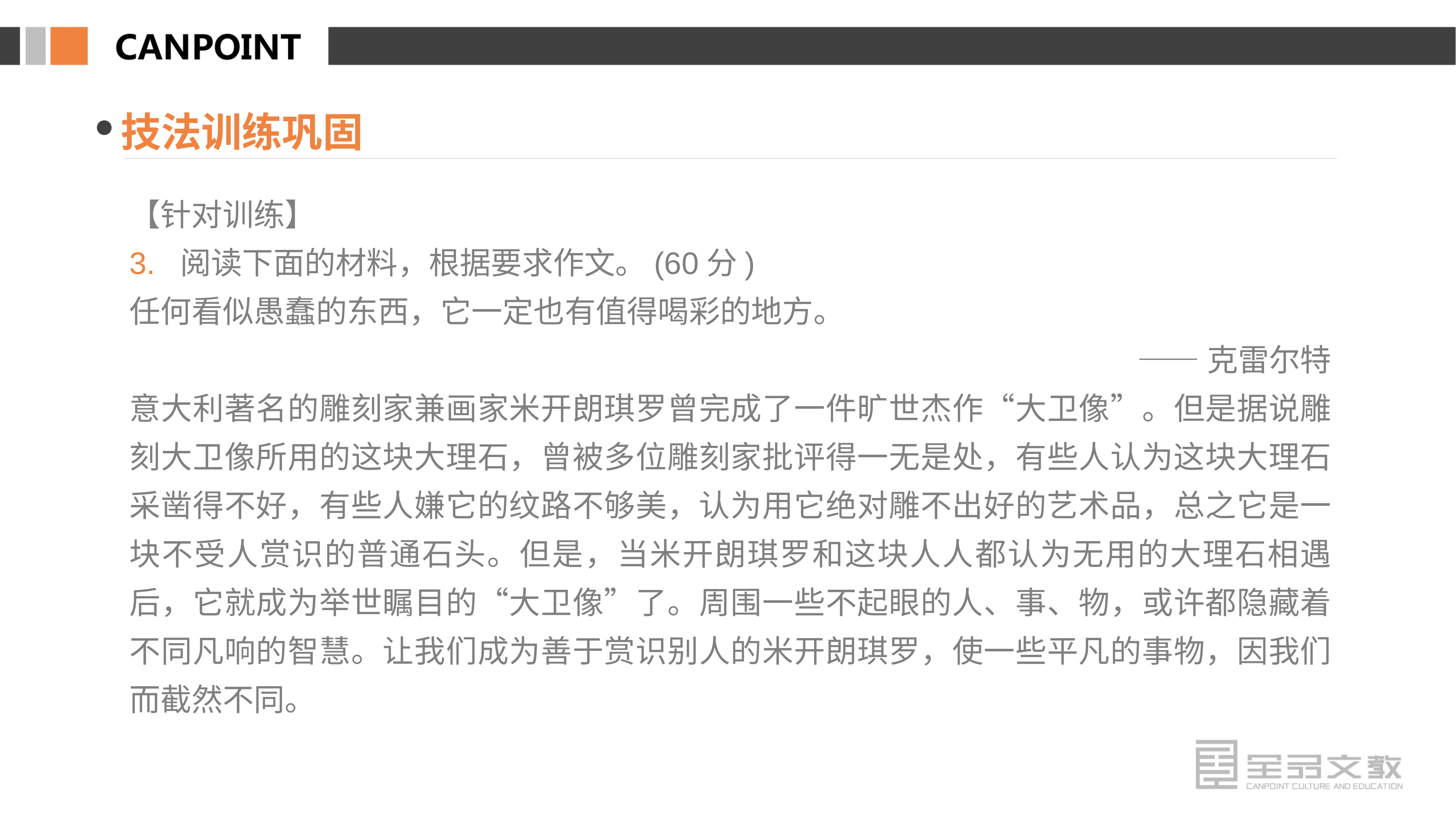

技法训练巩固

【针对训练】
3.  阅读下面的材料，根据要求作文。(60分)
任何看似愚蠢的东西，它一定也有值得喝彩的地方。
 ——克雷尔特
意大利著名的雕刻家兼画家米开朗琪罗曾完成了一件旷世杰作“大卫像”。但是据说雕刻大卫像所用的这块大理石，曾被多位雕刻家批评得一无是处，有些人认为这块大理石采凿得不好，有些人嫌它的纹路不够美，认为用它绝对雕不出好的艺术品，总之它是一块不受人赏识的普通石头。但是，当米开朗琪罗和这块人人都认为无用的大理石相遇后，它就成为举世瞩目的“大卫像”了。周围一些不起眼的人、事、物，或许都隐藏着不同凡响的智慧。让我们成为善于赏识别人的米开朗琪罗，使一些平凡的事物，因我们而截然不同。